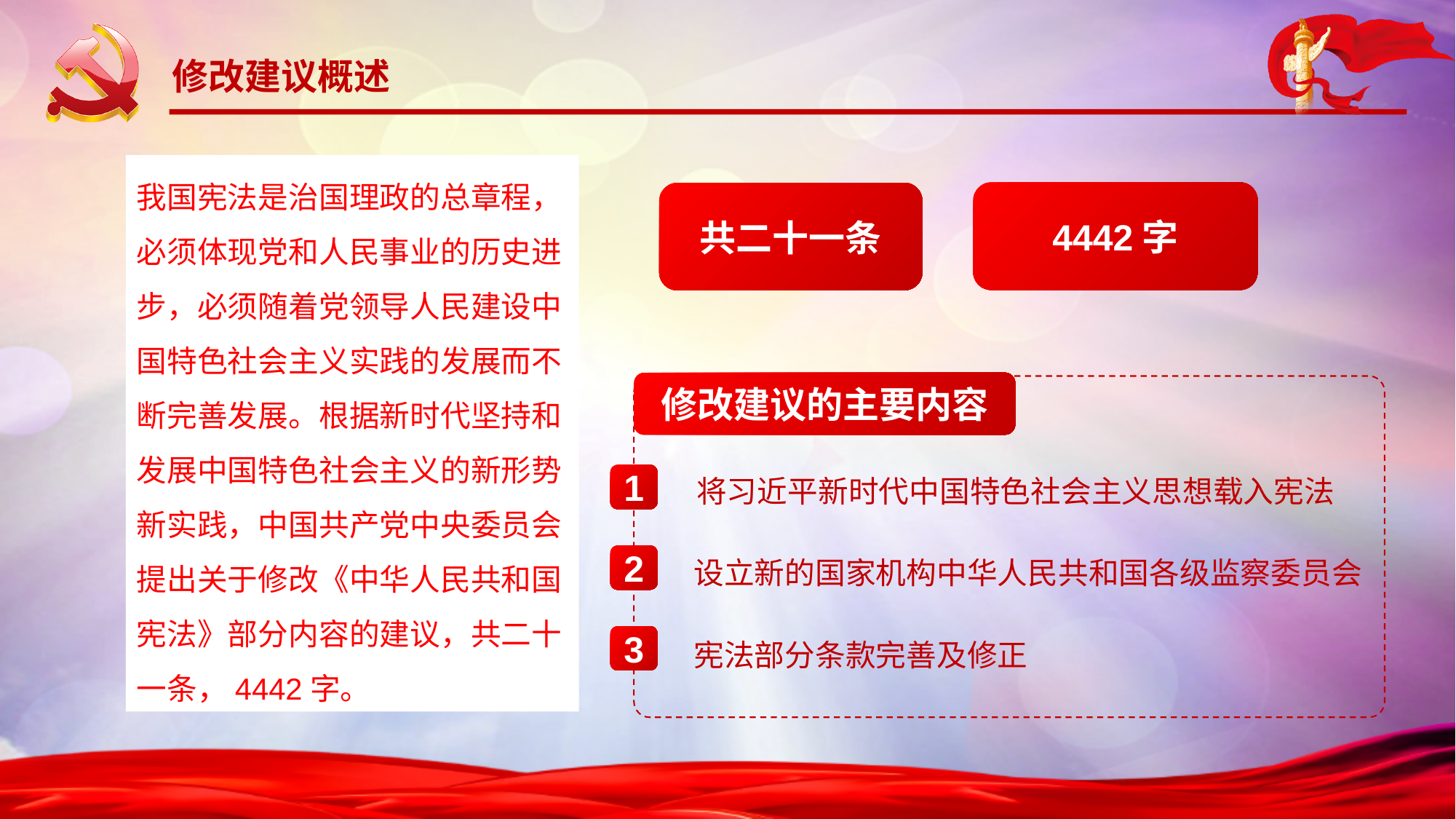

修改建议概述
我国宪法是治国理政的总章程，必须体现党和人民事业的历史进步，必须随着党领导人民建设中国特色社会主义实践的发展而不断完善发展。根据新时代坚持和发展中国特色社会主义的新形势新实践，中国共产党中央委员会提出关于修改《中华人民共和国宪法》部分内容的建议，共二十一条，4442字。
4442字
共二十一条
修改建议的主要内容

1
将习近平新时代中国特色社会主义思想载入宪法
2
设立新的国家机构中华人民共和国各级监察委员会
3
宪法部分条款完善及修正